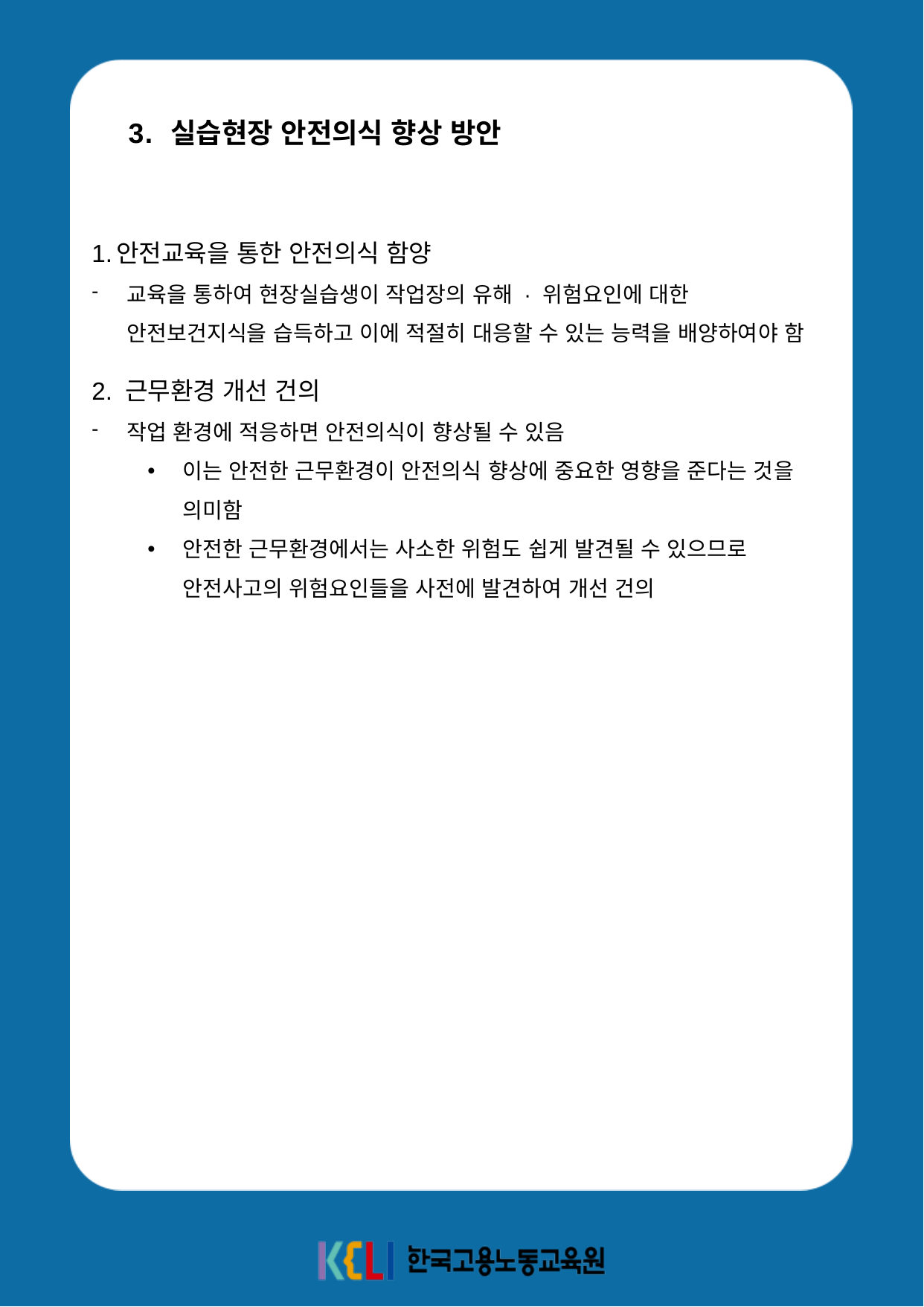

실습현장 안전의식 향상 방안
안전교육을 통한 안전의식 함양
교육을 통하여 현장실습생이 작업장의 유해 · 위험요인에 대한 안전보건지식을 습득하고 이에 적절히 대응할 수 있는 능력을 배양하여야 함
2. 근무환경 개선 건의
작업 환경에 적응하면 안전의식이 향상될 수 있음
이는 안전한 근무환경이 안전의식 향상에 중요한 영향을 준다는 것을 의미함
안전한 근무환경에서는 사소한 위험도 쉽게 발견될 수 있으므로 안전사고의 위험요인들을 사전에 발견하여 개선 건의